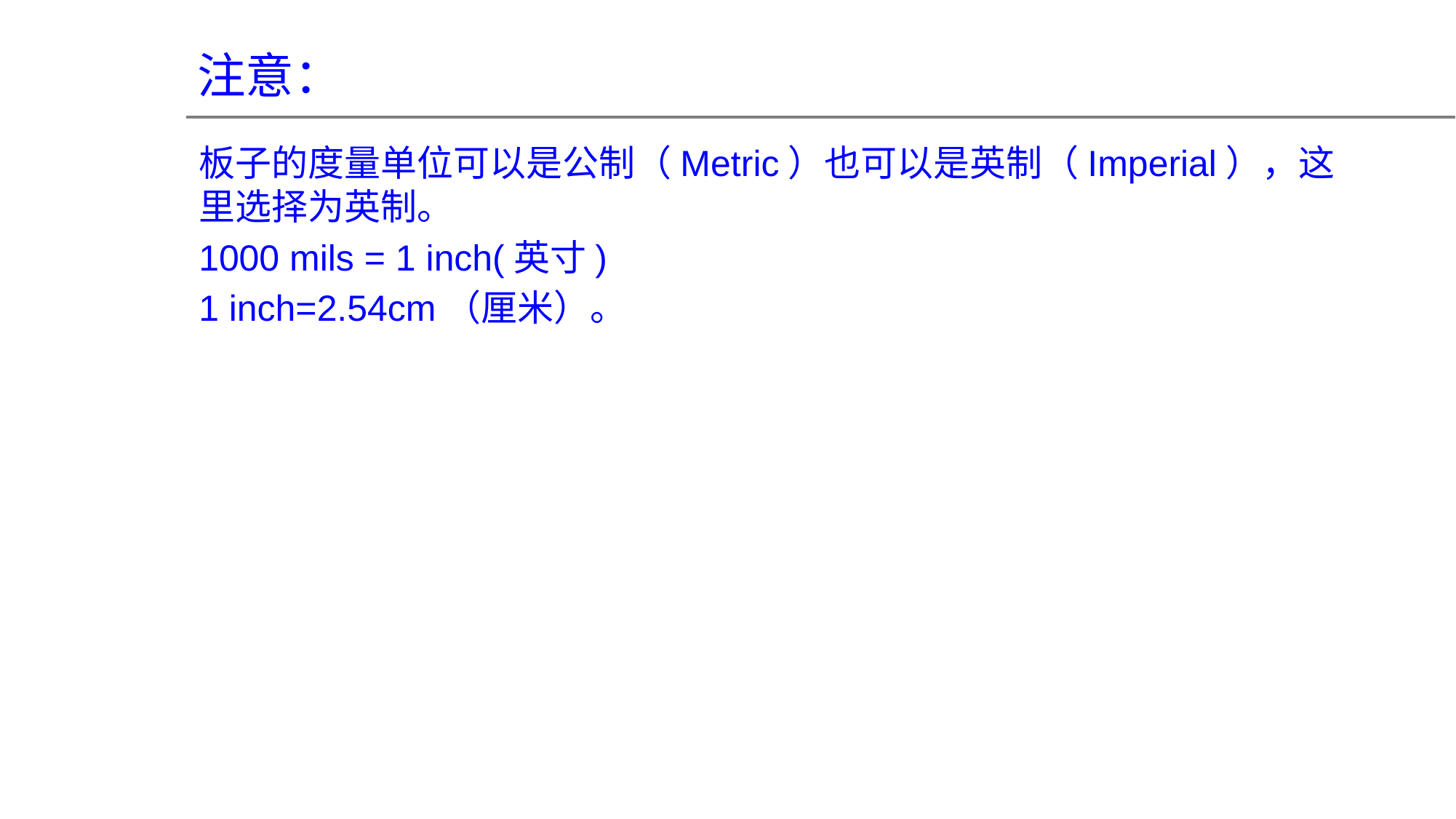

注意：
板子的度量单位可以是公制（Metric）也可以是英制（Imperial），这里选择为英制。
1000 mils = 1 inch(英寸)
1 inch=2.54cm（厘米）。